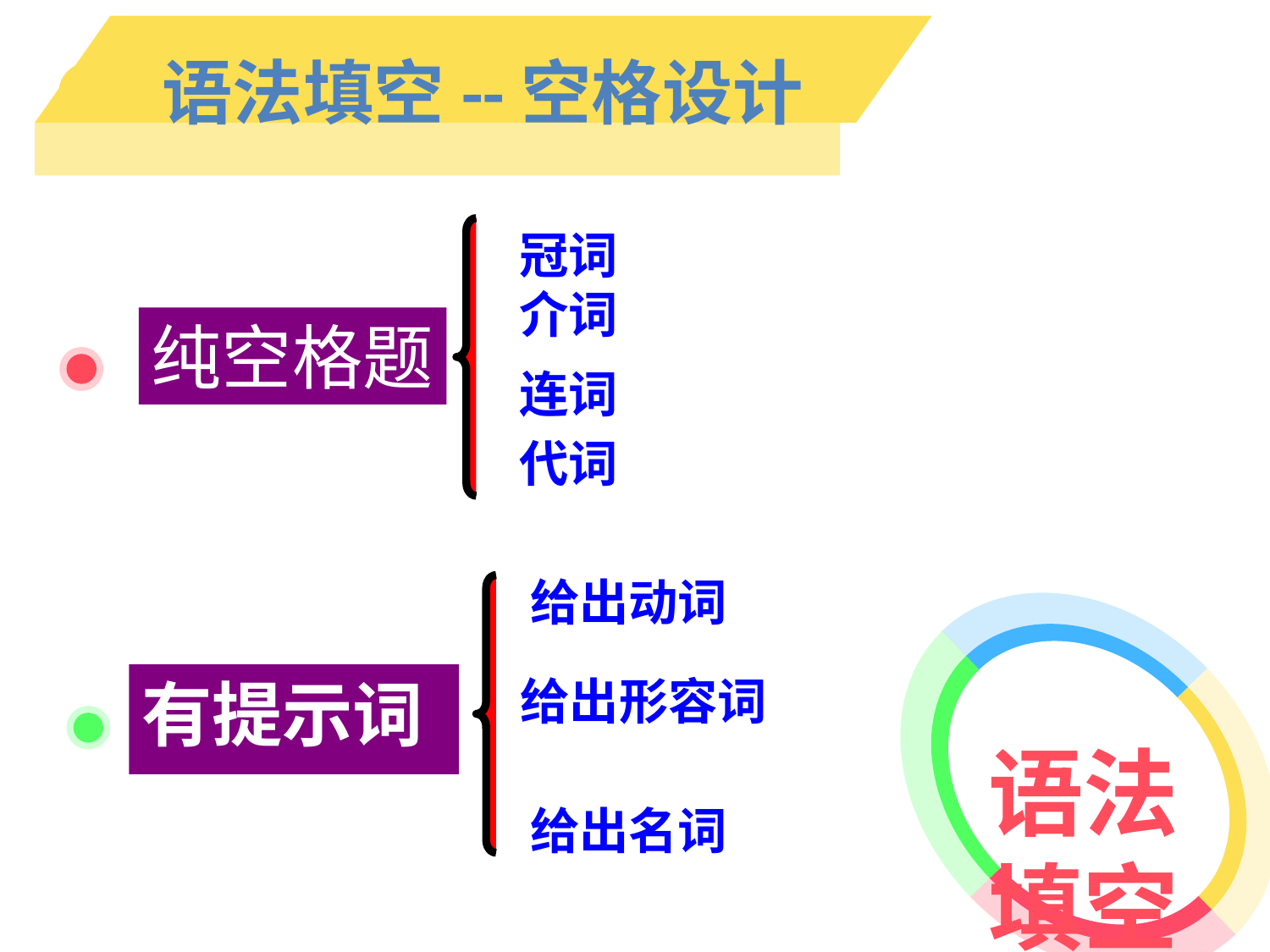

语法填空--空格设计

--------------------------------------

冠词
介词
纯空格题

连词
代词
给出动词

语法填空

有提示词
给出形容词

给出名词